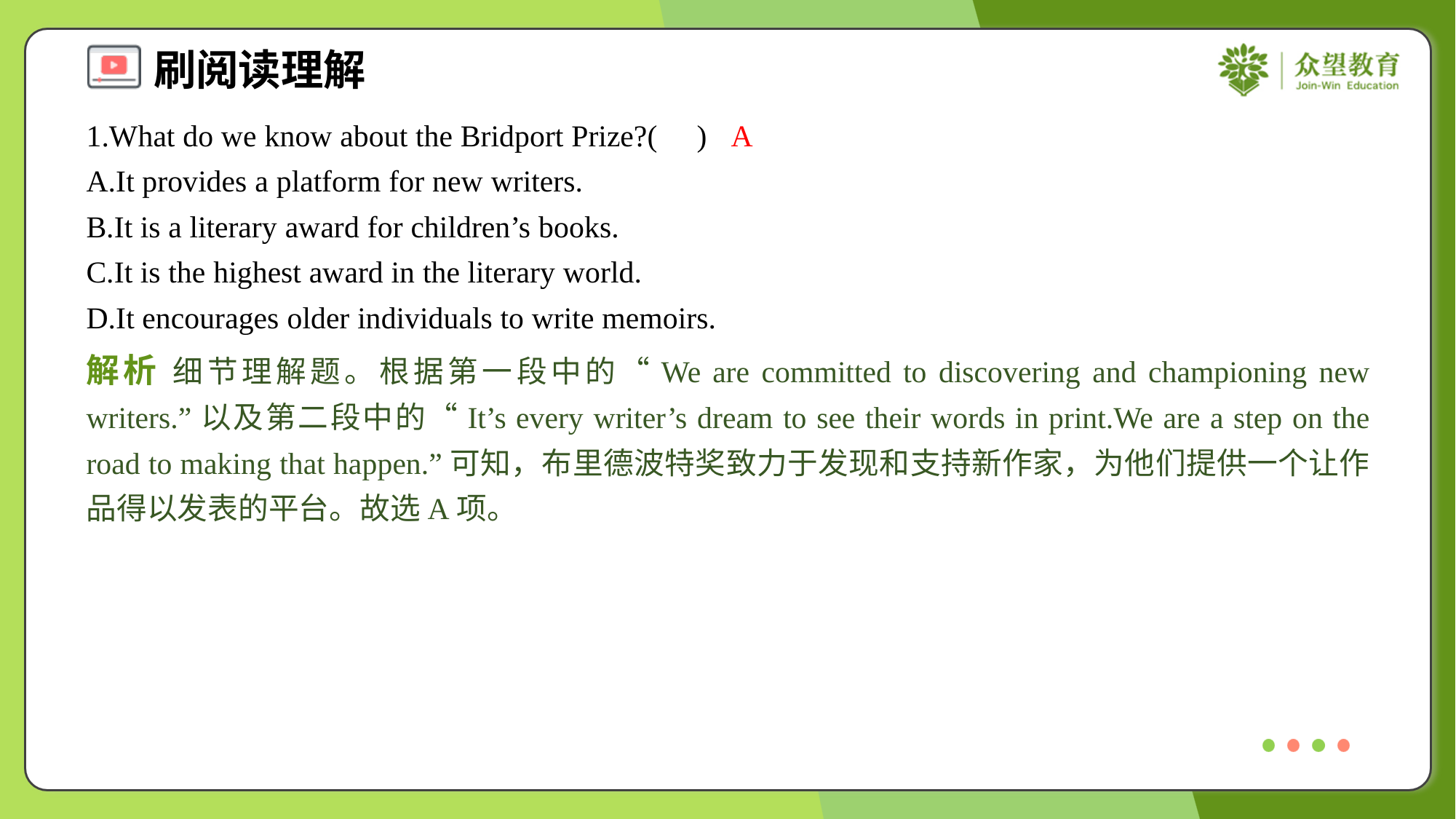

1.What do we know about the Bridport Prize?(     )
A
A.It provides a platform for new writers.
B.It is a literary award for children’s books.
C.It is the highest award in the literary world.
D.It encourages older individuals to write memoirs.
解析 细节理解题。根据第一段中的“We are committed to discovering and championing new writers.”以及第二段中的“It’s every writer’s dream to see their words in print.We are a step on the road to making that happen.”可知，布里德波特奖致力于发现和支持新作家，为他们提供一个让作品得以发表的平台。故选A项。